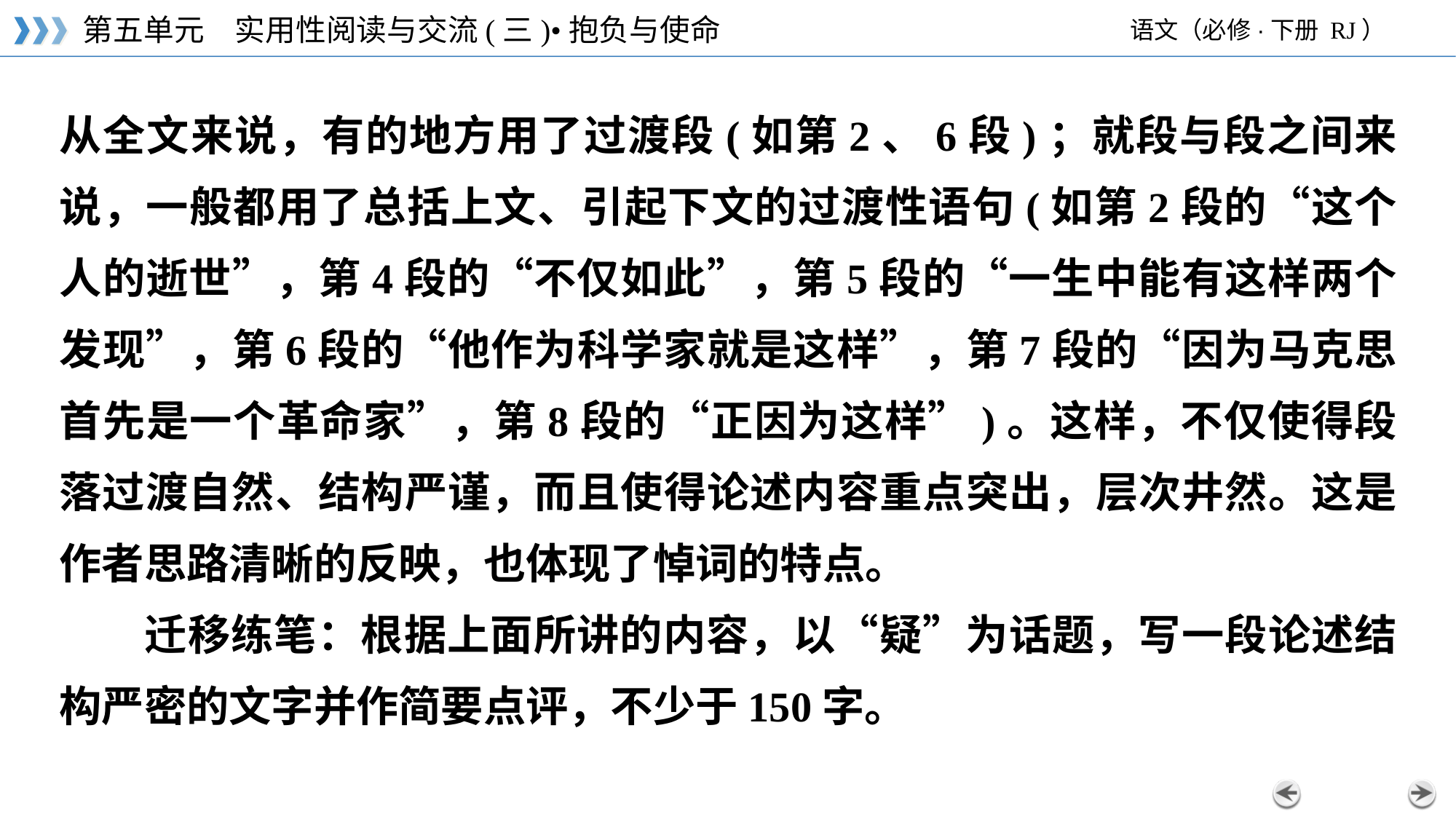

从全文来说，有的地方用了过渡段(如第2、6段)；就段与段之间来说，一般都用了总括上文、引起下文的过渡性语句(如第2段的“这个人的逝世”，第4段的“不仅如此”，第5段的“一生中能有这样两个发现”，第6段的“他作为科学家就是这样”，第7段的“因为马克思首先是一个革命家”，第8段的“正因为这样”)。这样，不仅使得段落过渡自然、结构严谨，而且使得论述内容重点突出，层次井然。这是作者思路清晰的反映，也体现了悼词的特点。
迁移练笔：根据上面所讲的内容，以“疑”为话题，写一段论述结构严密的文字并作简要点评，不少于150字。